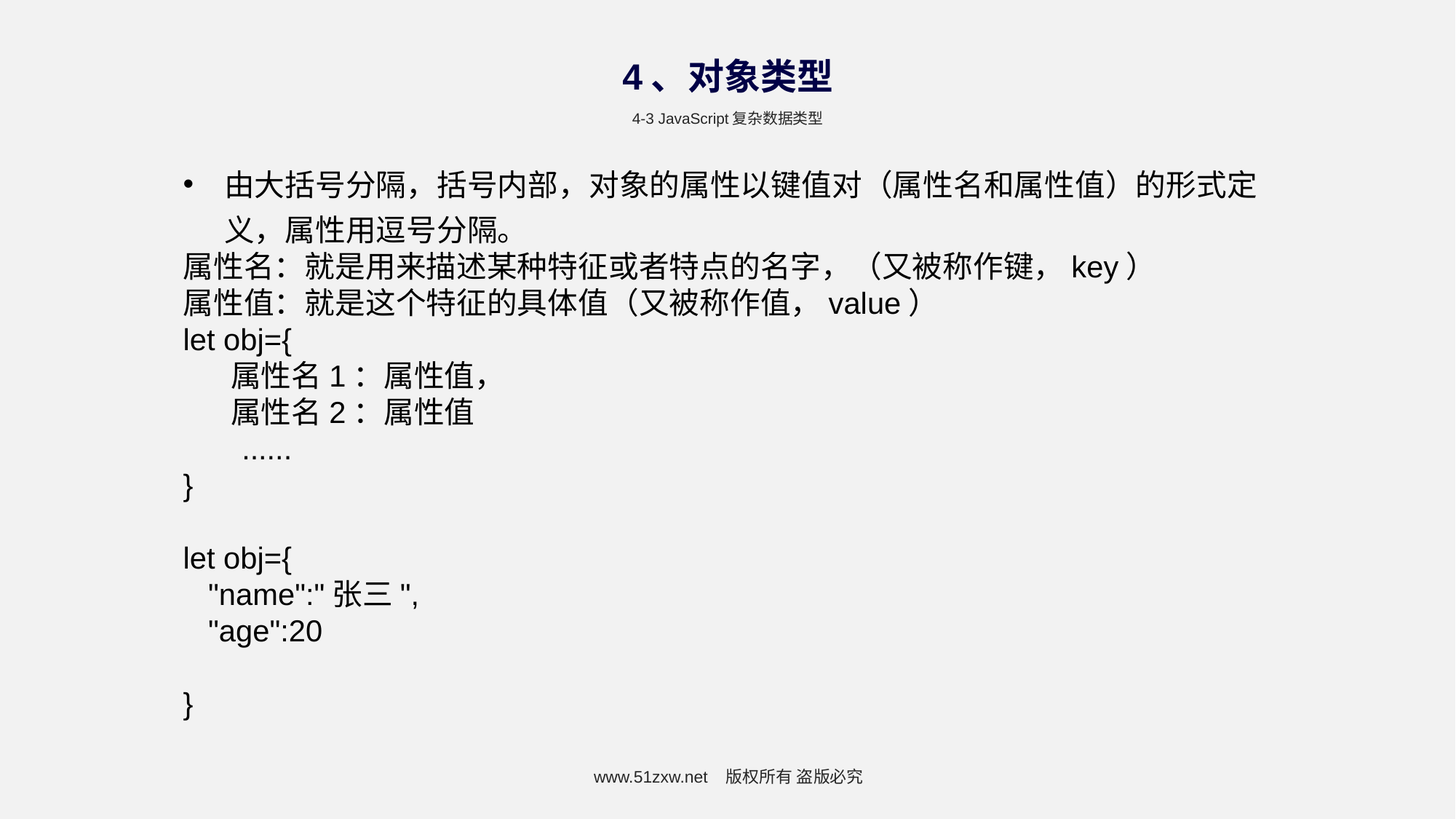

4、对象类型
4-3 JavaScript复杂数据类型
由大括号分隔，括号内部，对象的属性以键值对（属性名和属性值）的形式定义，属性用逗号分隔。
属性名：就是用来描述某种特征或者特点的名字，（又被称作键，key）
属性值：就是这个特征的具体值（又被称作值，value）
let obj={
      属性名1：属性值，
      属性名2：属性值
       ......
}

let obj={
   "name":"张三",
   "age":20

}

www.51zxw.net   版权所有 盗版必究